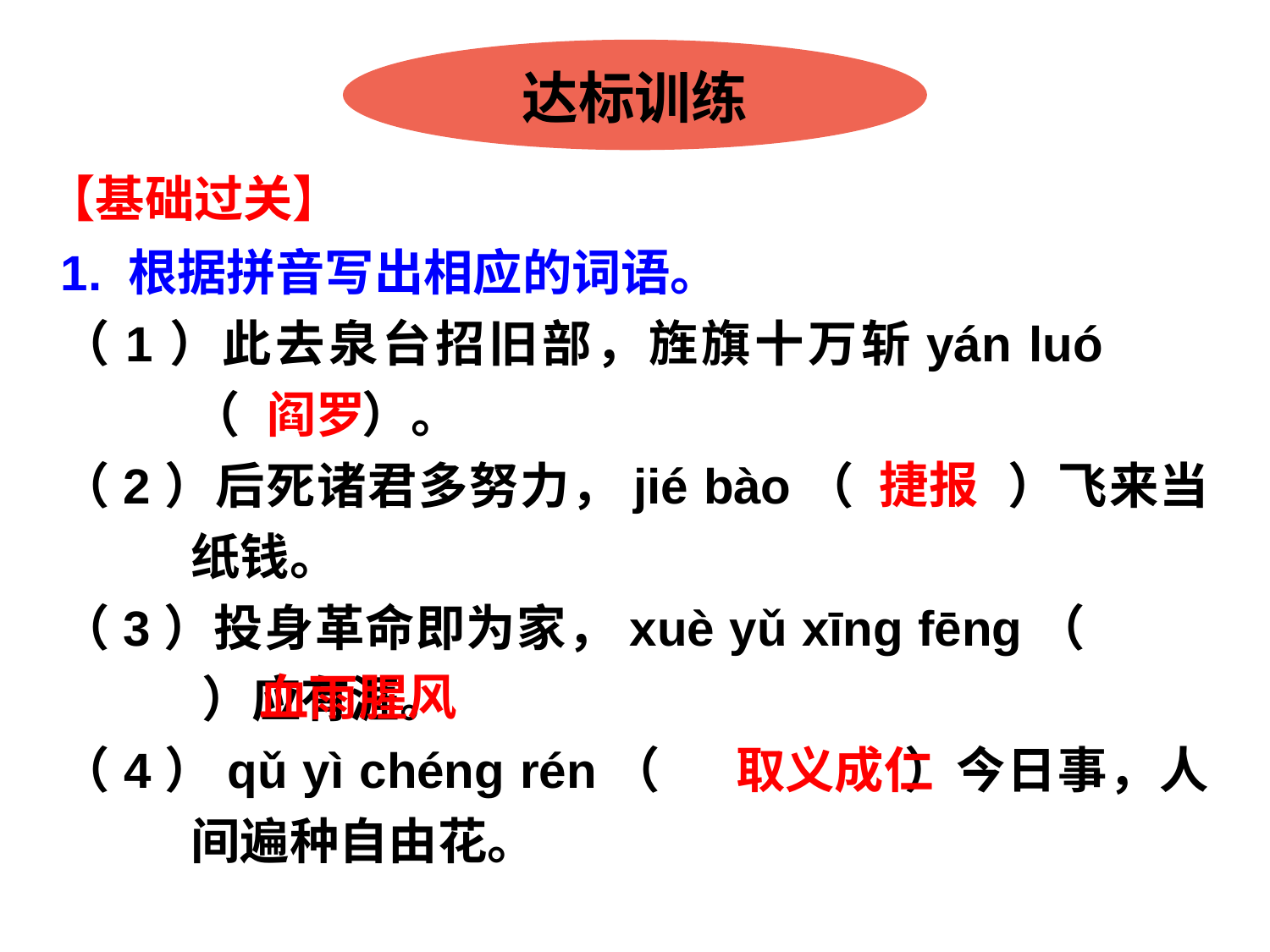

达标训练
【基础过关】
1. 根据拼音写出相应的词语。
（1）此去泉台招旧部，旌旗十万斩yán luó       （　  　）。
（2）后死诸君多努力，jié bào（　        ）飞来当纸钱。
（3）投身革命即为家，xuè yǔ xīng fēng（　        ）应有涯。
（4）qǔ yì chéng rén（　           　）今日事，人间遍种自由花。
阎罗
捷报
血雨腥风
取义成仁